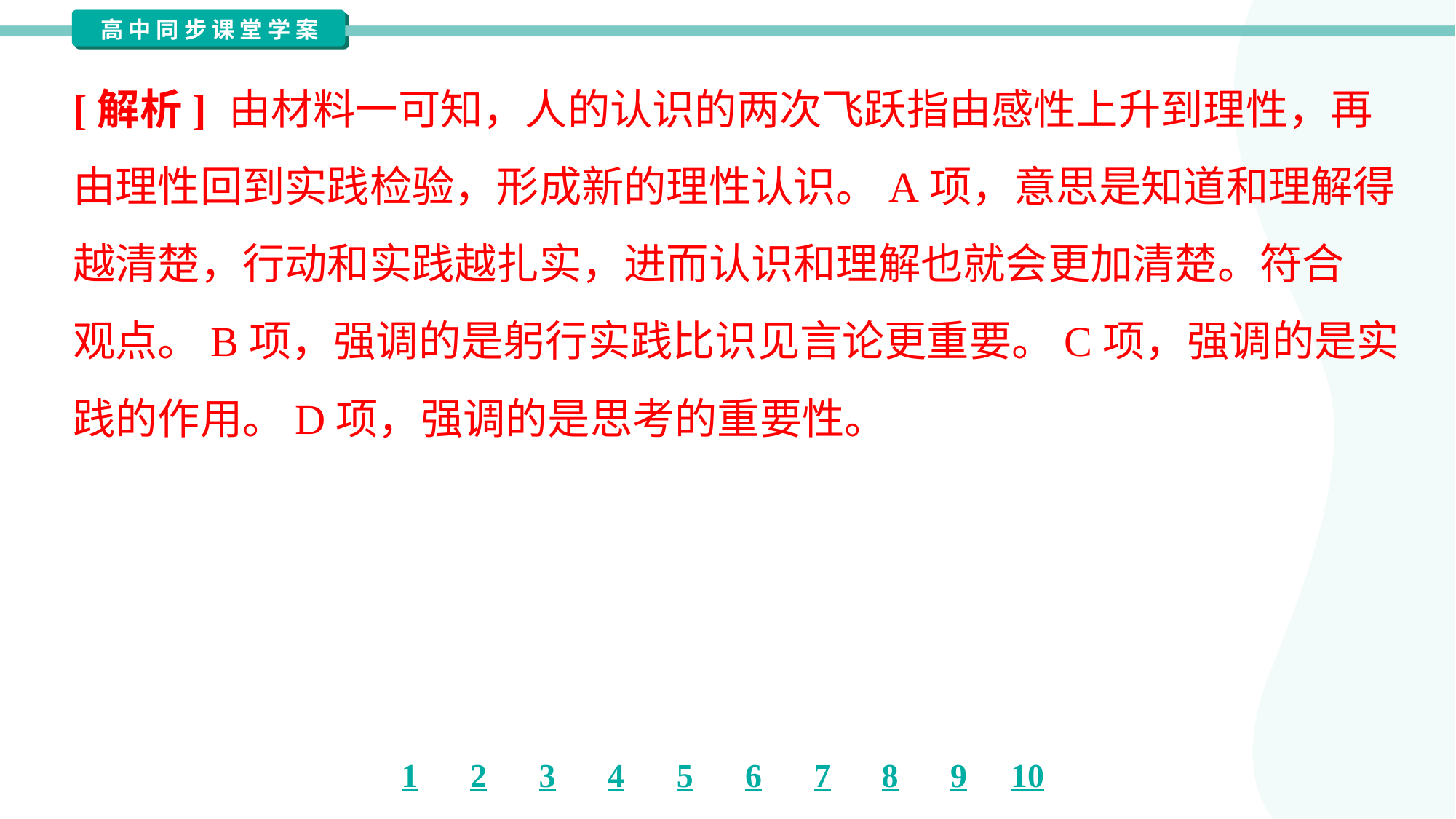

[解析] 由材料一可知，人的认识的两次飞跃指由感性上升到理性，再
由理性回到实践检验，形成新的理性认识。A项，意思是知道和理解得
越清楚，行动和实践越扎实，进而认识和理解也就会更加清楚。符合
观点。B项，强调的是躬行实践比识见言论更重要。C项，强调的是实
践的作用。D项，强调的是思考的重要性。